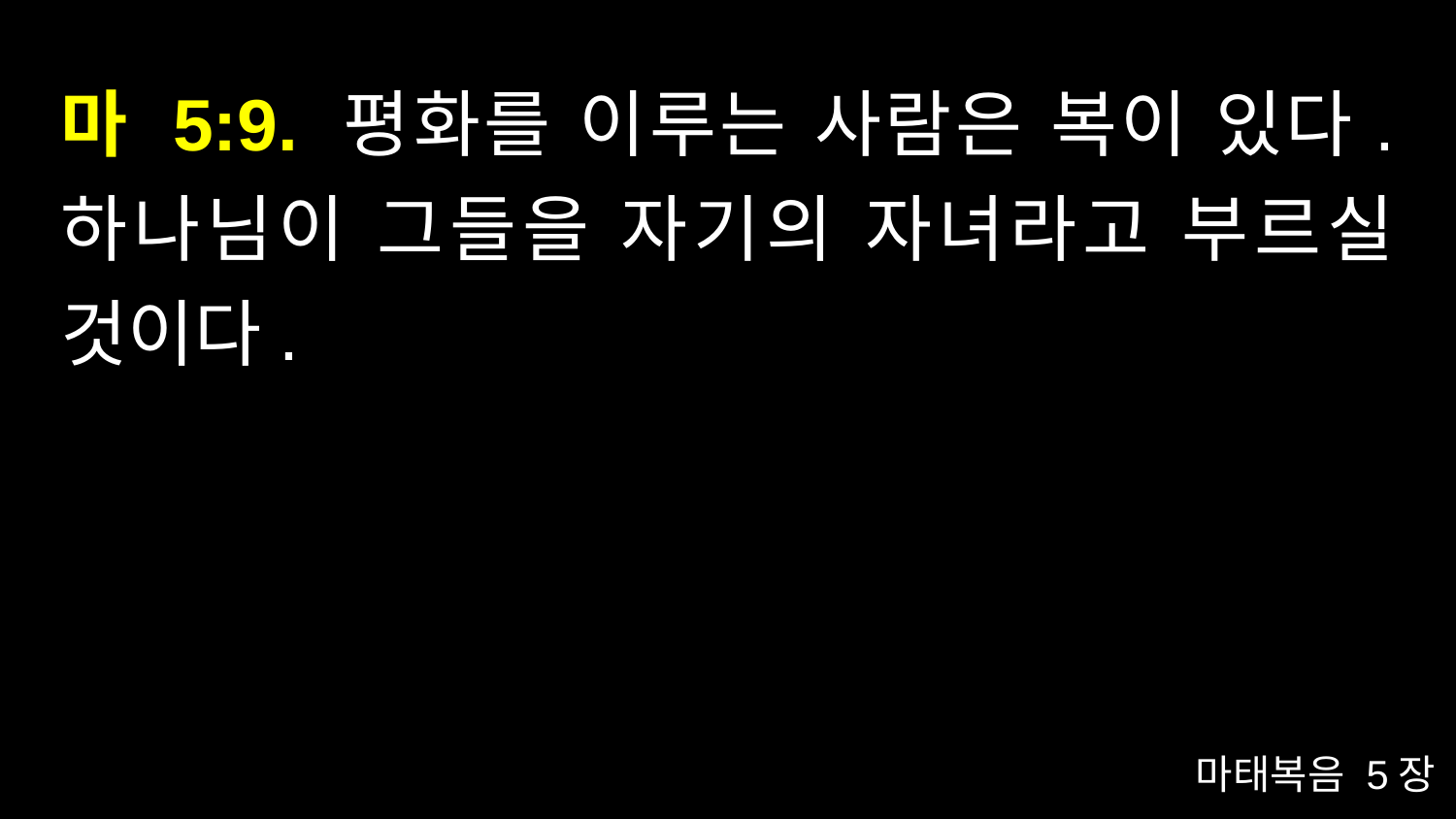

# 마 5:9. 평화를 이루는 사람은 복이 있다. 하나님이 그들을 자기의 자녀라고 부르실 것이다.
마태복음 5장